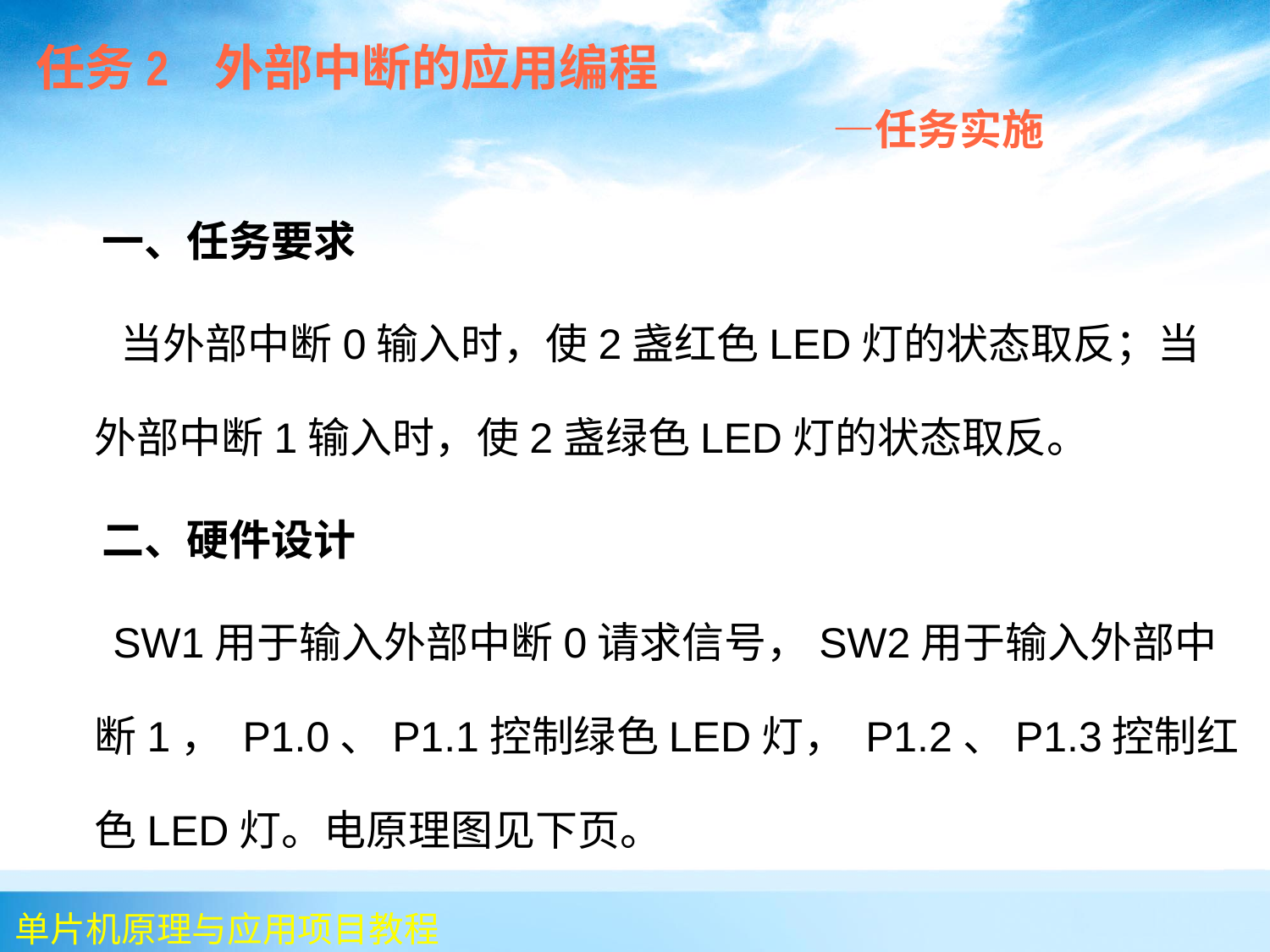

任务2   外部中断的应用编程
                                                                       —任务实施
     一、任务要求
      当外部中断0输入时，使2盏红色LED灯的状态取反；当外部中断1输入时，使2盏绿色LED灯的状态取反。
    二、硬件设计
     SW1用于输入外部中断0请求信号，SW2用于输入外部中断1， P1.0、P1.1控制绿色LED灯， P1.2、P1.3控制红色LED灯。电原理图见下页。